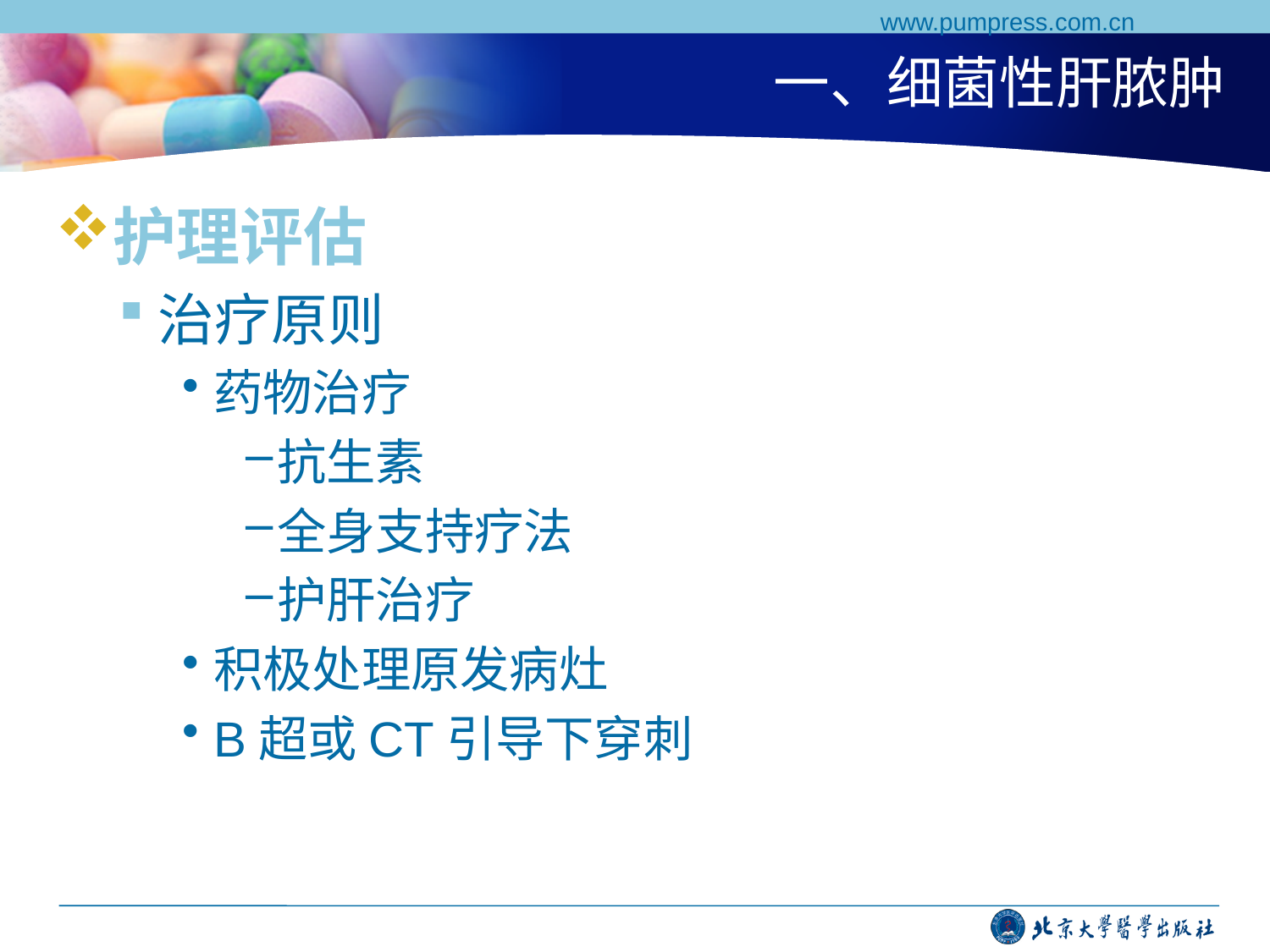

www.pumpress.com.cn
# 一、细菌性肝脓肿
护理评估
治疗原则
药物治疗
抗生素
全身支持疗法
护肝治疗
积极处理原发病灶
B超或CT引导下穿刺